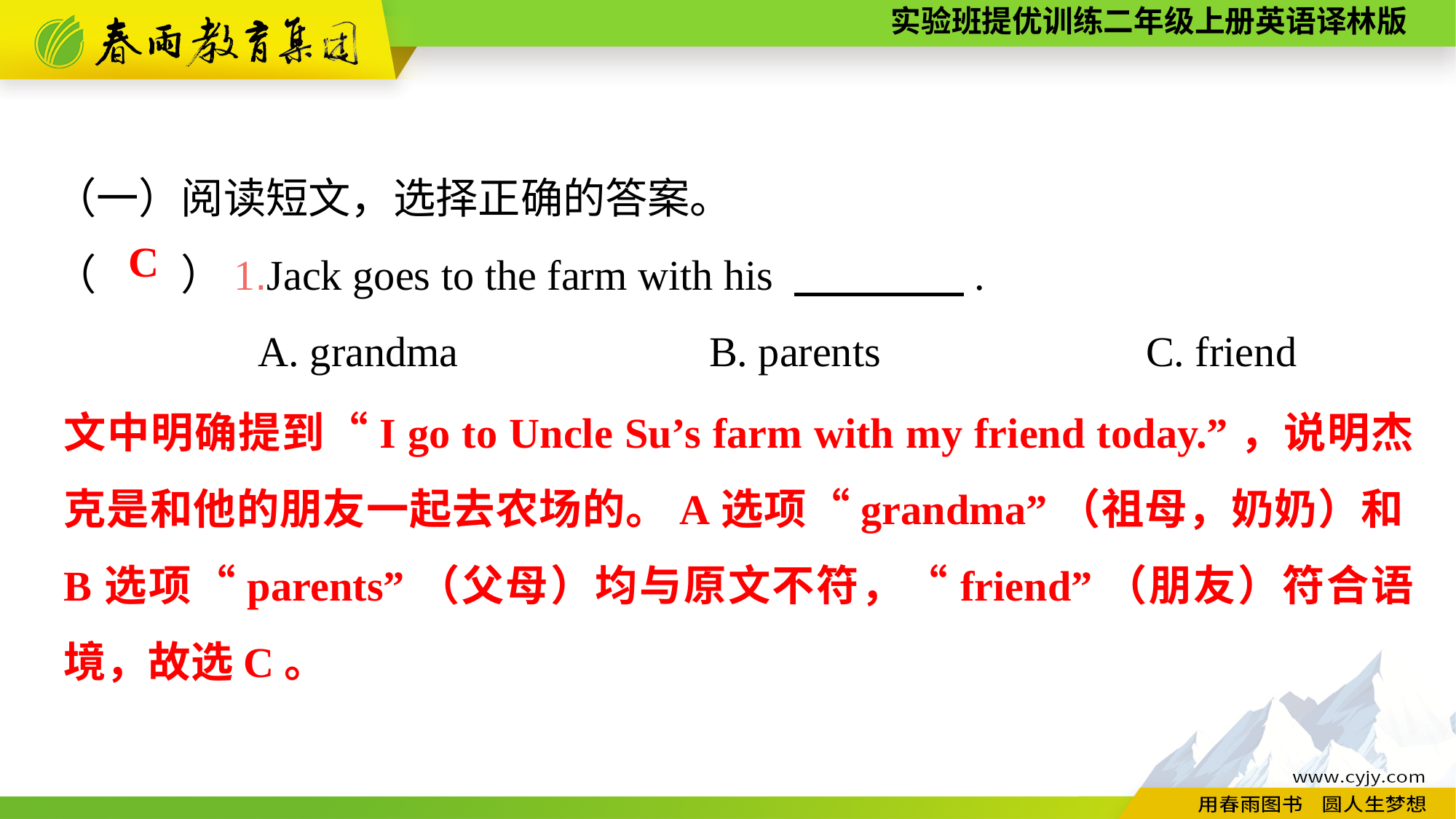

（一）阅读短文，选择正确的答案。
（　　）1.Jack goes to the farm with his 　　　　.
A. grandma　　　　	B. parents　　　　	C. friend
C
文中明确提到“I go to Uncle Su’s farm with my friend today.”，说明杰克是和他的朋友一起去农场的。A选项“grandma”（祖母，奶奶）和B选项“parents”（父母）均与原文不符，“friend”（朋友）符合语境，故选C。